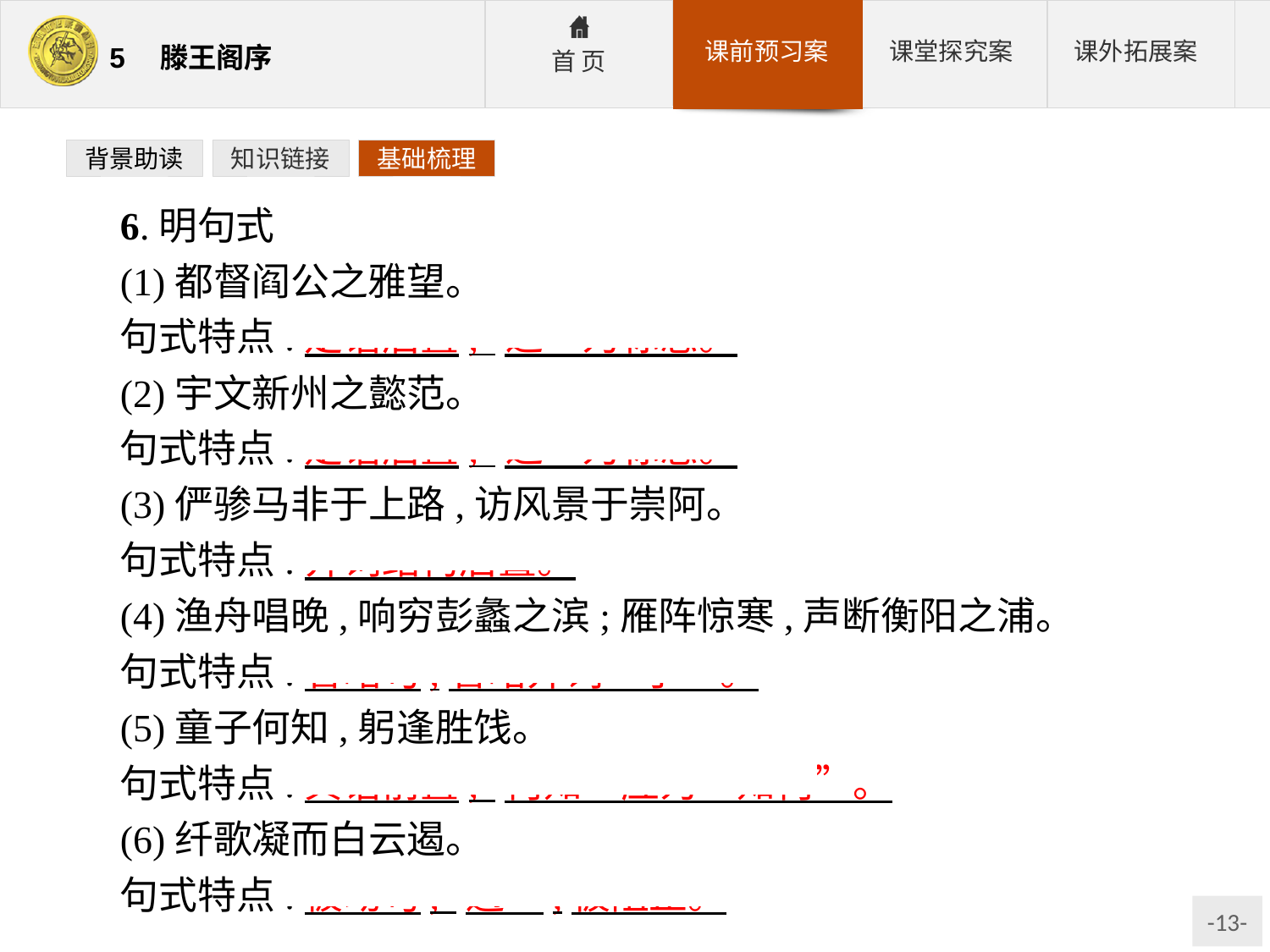

背景助读
知识链接
基础梳理
6.明句式
(1)都督阎公之雅望。
句式特点:定语后置,“之”为标志。
(2)宇文新州之懿范。
句式特点:定语后置,“之”为标志。
(3)俨骖马非于上路,访风景于崇阿。
句式特点:介词结构后置。
(4)渔舟唱晚,响穷彭蠡之滨;雁阵惊寒,声断衡阳之浦。
句式特点:省略句,省略介词“于”。
(5)童子何知,躬逢胜饯。
句式特点:宾语前置,“何知”应为“知何”。
(6)纤歌凝而白云遏。
句式特点:被动句,“遏”,被阻止。